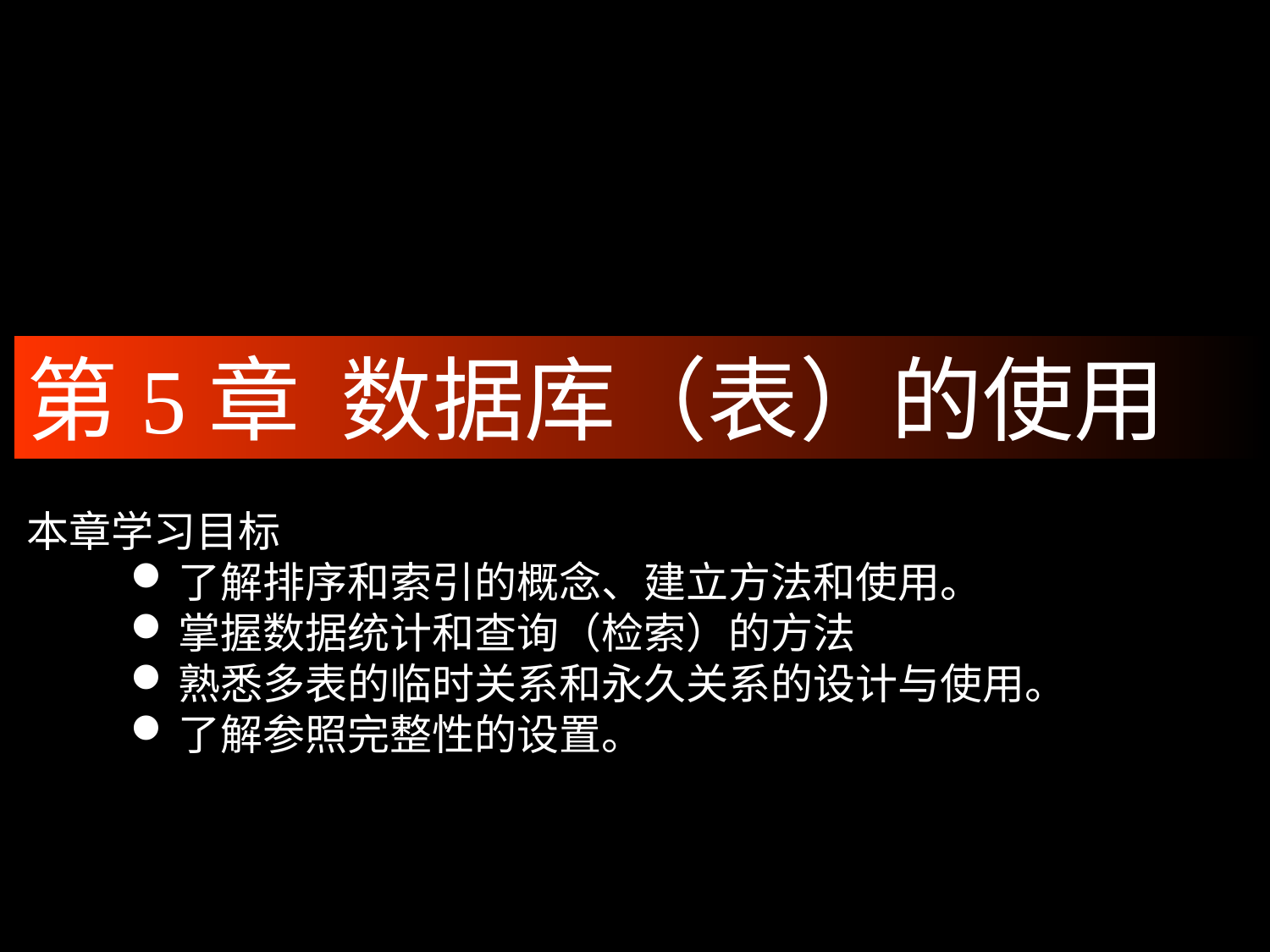

第5章  数据库（表）的使用
本章学习目标
了解排序和索引的概念、建立方法和使用。
掌握数据统计和查询（检索）的方法
熟悉多表的临时关系和永久关系的设计与使用。
了解参照完整性的设置。